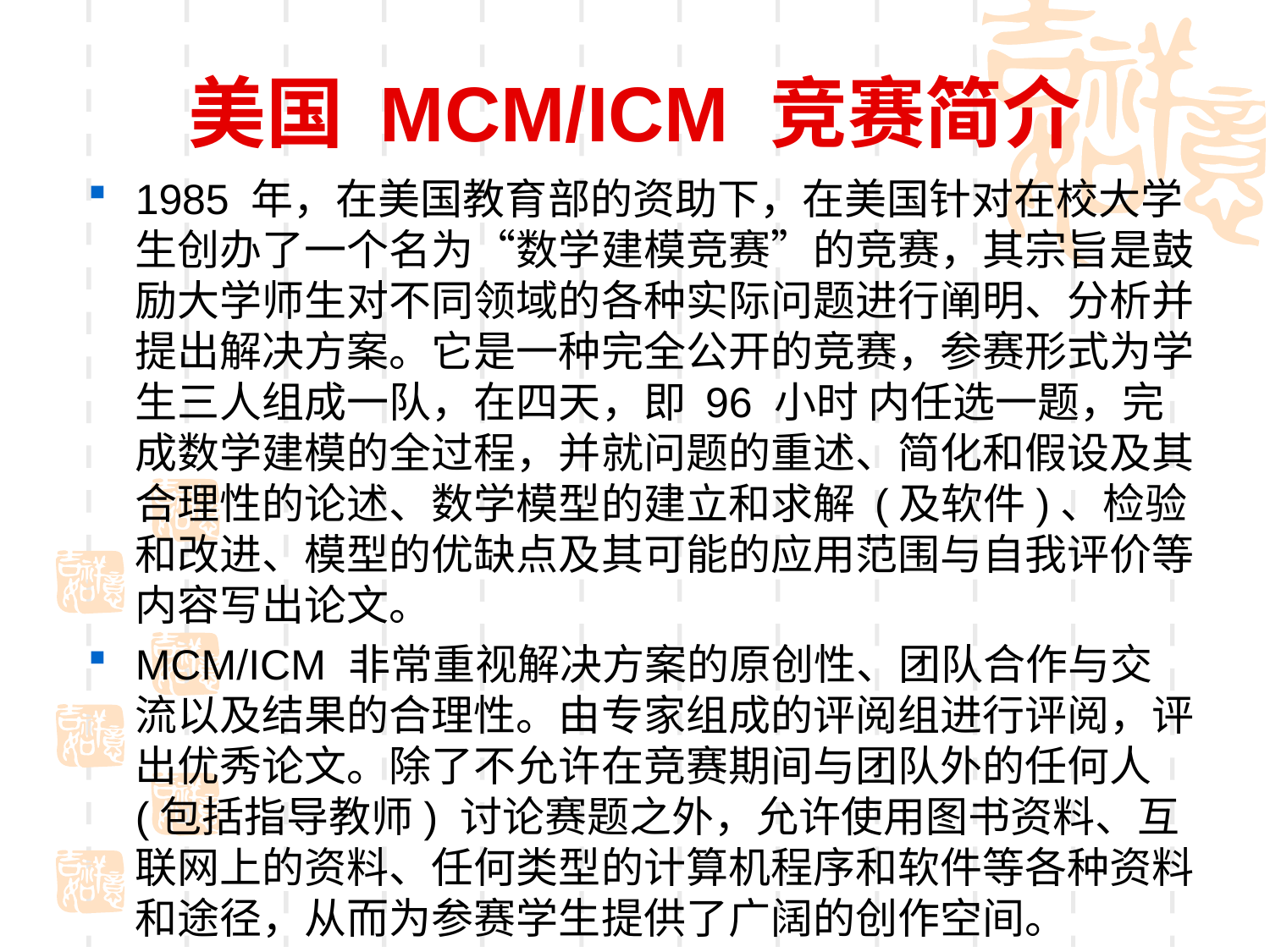

# 美国 MCM/ICM 竞赛简介
1985 年，在美国教育部的资助下，在美国针对在校大学生创办了一个名为“数学建模竞赛”的竞赛，其宗旨是鼓励大学师生对不同领域的各种实际问题进行阐明、分析并 提出解决方案。它是一种完全公开的竞赛，参赛形式为学生三人组成一队，在四天，即 96 小时 内任选一题，完成数学建模的全过程，并就问题的重述、简化和假设及其合理性的论述、数学模型的建立和求解 (及软件)、检验和改进、模型的优缺点及其可能的应用范围与自我评价等内容写出论文。
MCM/ICM 非常重视解决方案的原创性、团队合作与交流以及结果的合理性。由专家组成的评阅组进行评阅，评出优秀论文。除了不允许在竞赛期间与团队外的任何人 (包括指导教师) 讨论赛题之外，允许使用图书资料、互联网上的资料、任何类型的计算机程序和软件等各种资料和途径，从而为参赛学生提供了广阔的创作空间。